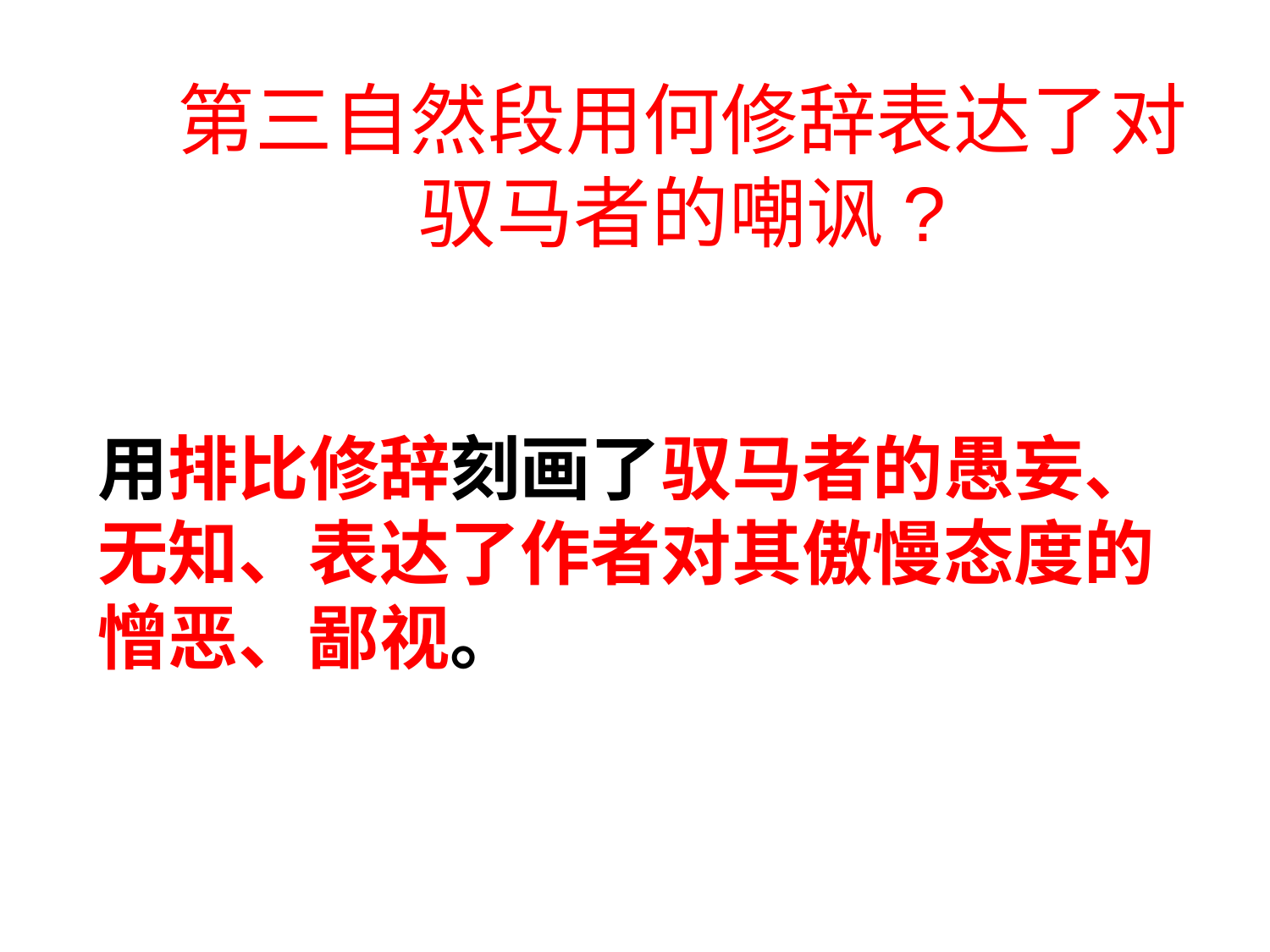

# 第三自然段用何修辞表达了对驭马者的嘲讽?
用排比修辞刻画了驭马者的愚妄、无知、表达了作者对其傲慢态度的憎恶、鄙视。